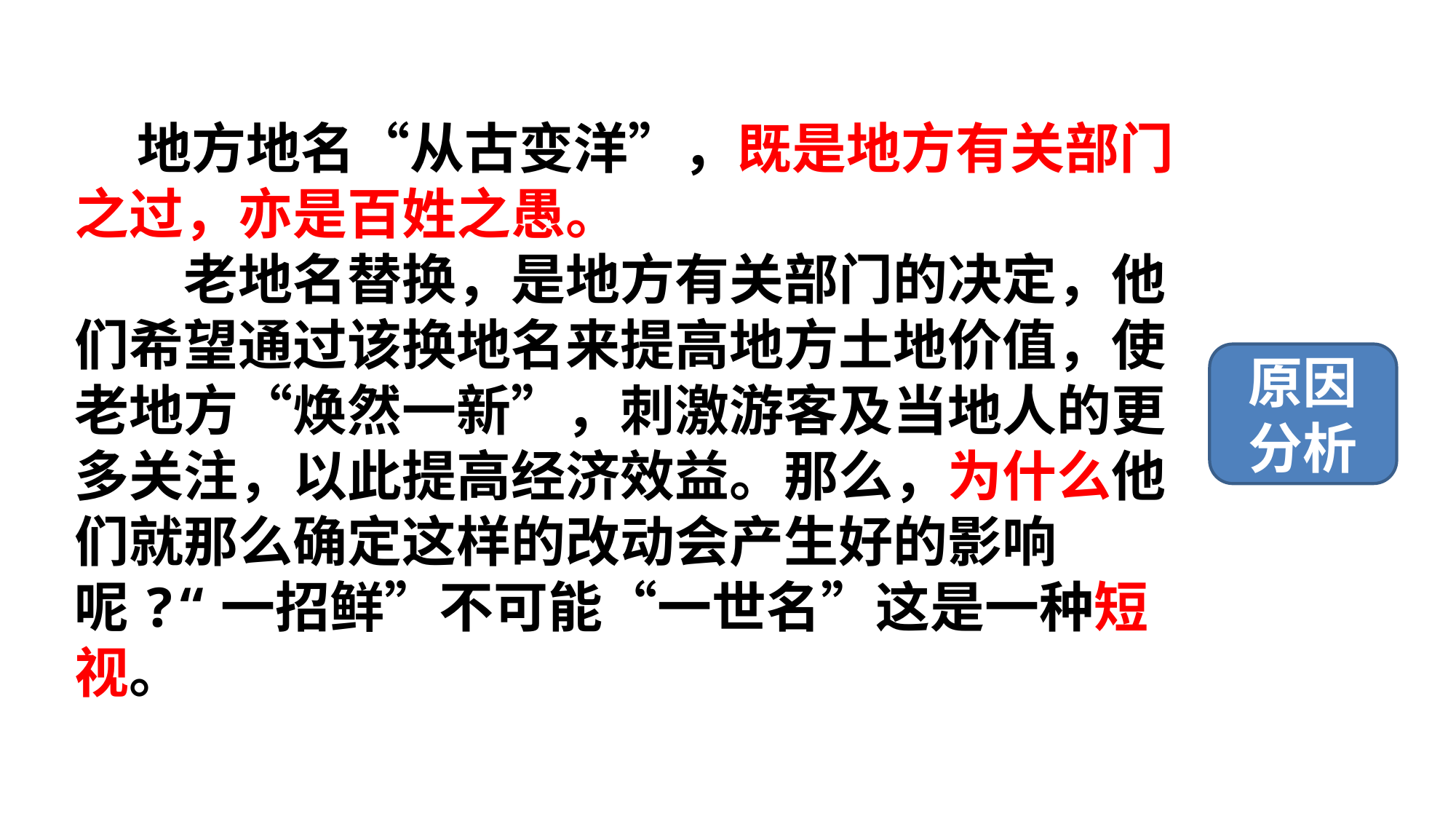

地方地名“从古变洋”，既是地方有关部门之过，亦是百姓之愚。
　　老地名替换，是地方有关部门的决定，他们希望通过该换地名来提高地方土地价值，使老地方“焕然一新”，刺激游客及当地人的更多关注，以此提高经济效益。那么，为什么他们就那么确定这样的改动会产生好的影响呢?“一招鲜”不可能“一世名”这是一种短视。
原因分析